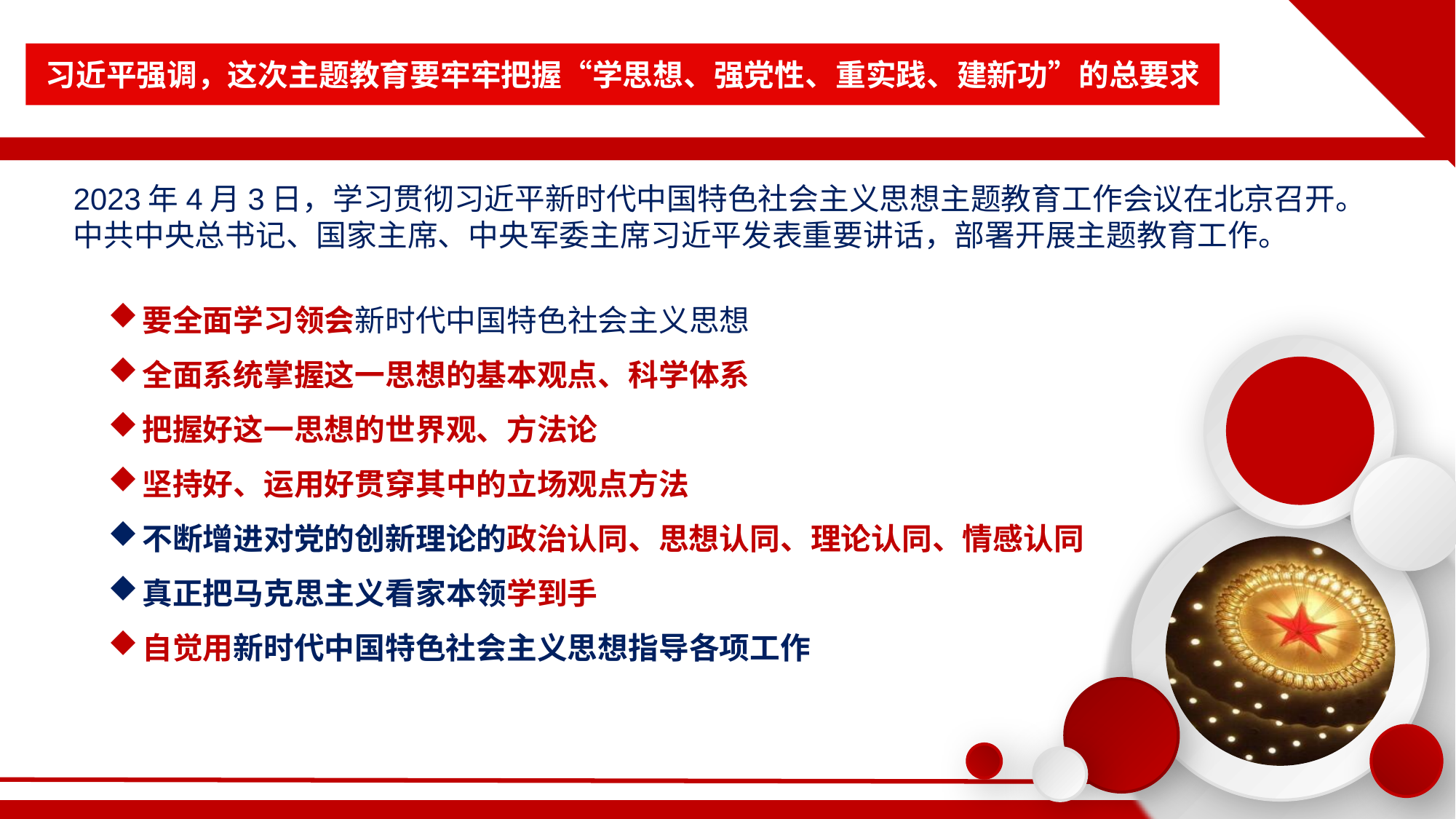

延迟符
习近平强调，这次主题教育要牢牢把握“学思想、强党性、重实践、建新功”的总要求

2023年4月3日，学习贯彻习近平新时代中国特色社会主义思想主题教育工作会议在北京召开。中共中央总书记、国家主席、中央军委主席习近平发表重要讲话，部署开展主题教育工作。
要全面学习领会新时代中国特色社会主义思想
全面系统掌握这一思想的基本观点、科学体系
把握好这一思想的世界观、方法论
坚持好、运用好贯穿其中的立场观点方法
不断增进对党的创新理论的政治认同、思想认同、理论认同、情感认同
真正把马克思主义看家本领学到手
自觉用新时代中国特色社会主义思想指导各项工作